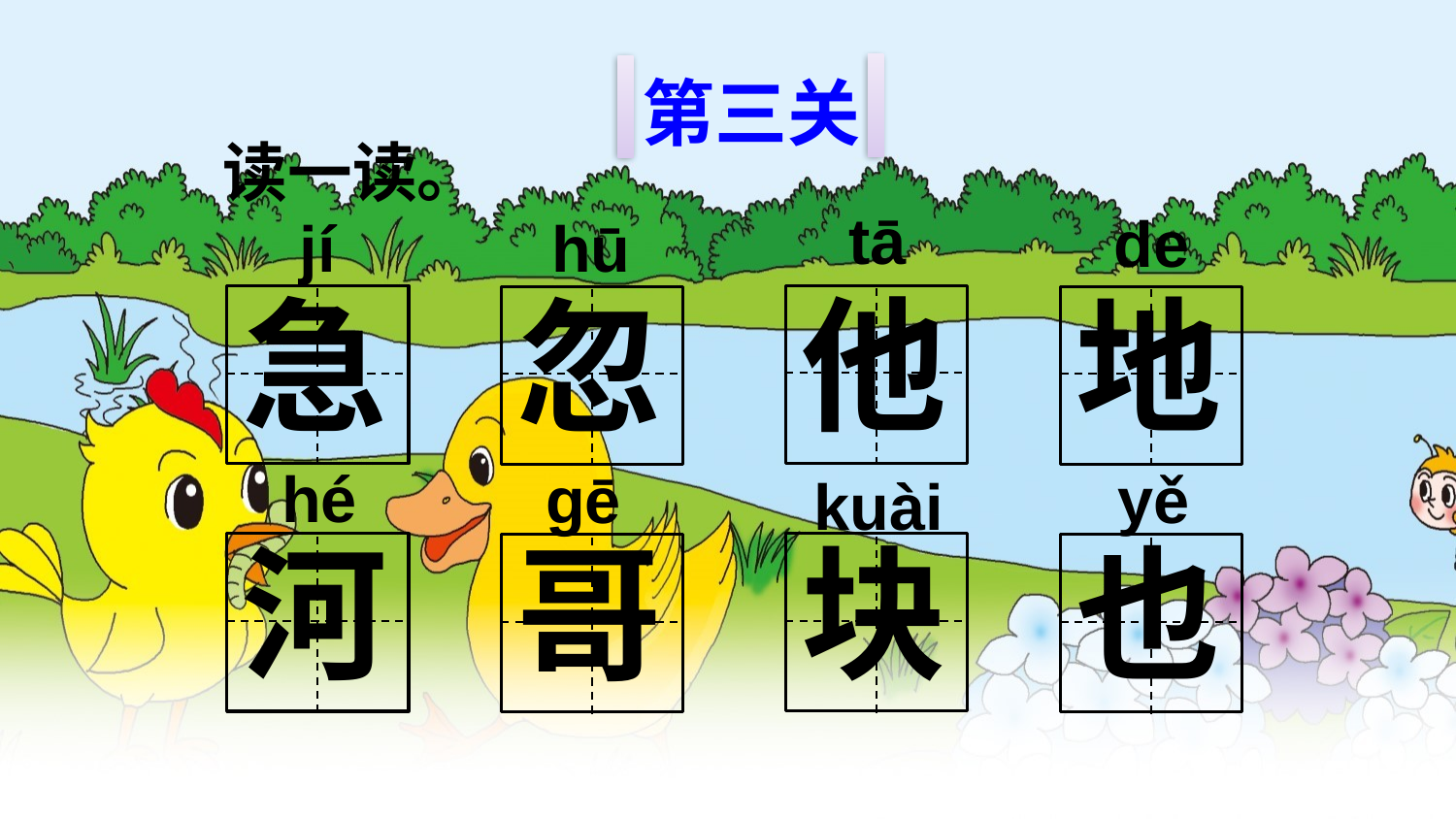

第三关
读一读。
tā
de
jí
hū
他

急

忽

地

hé
ɡē
yě
kuài
块

河

哥

也